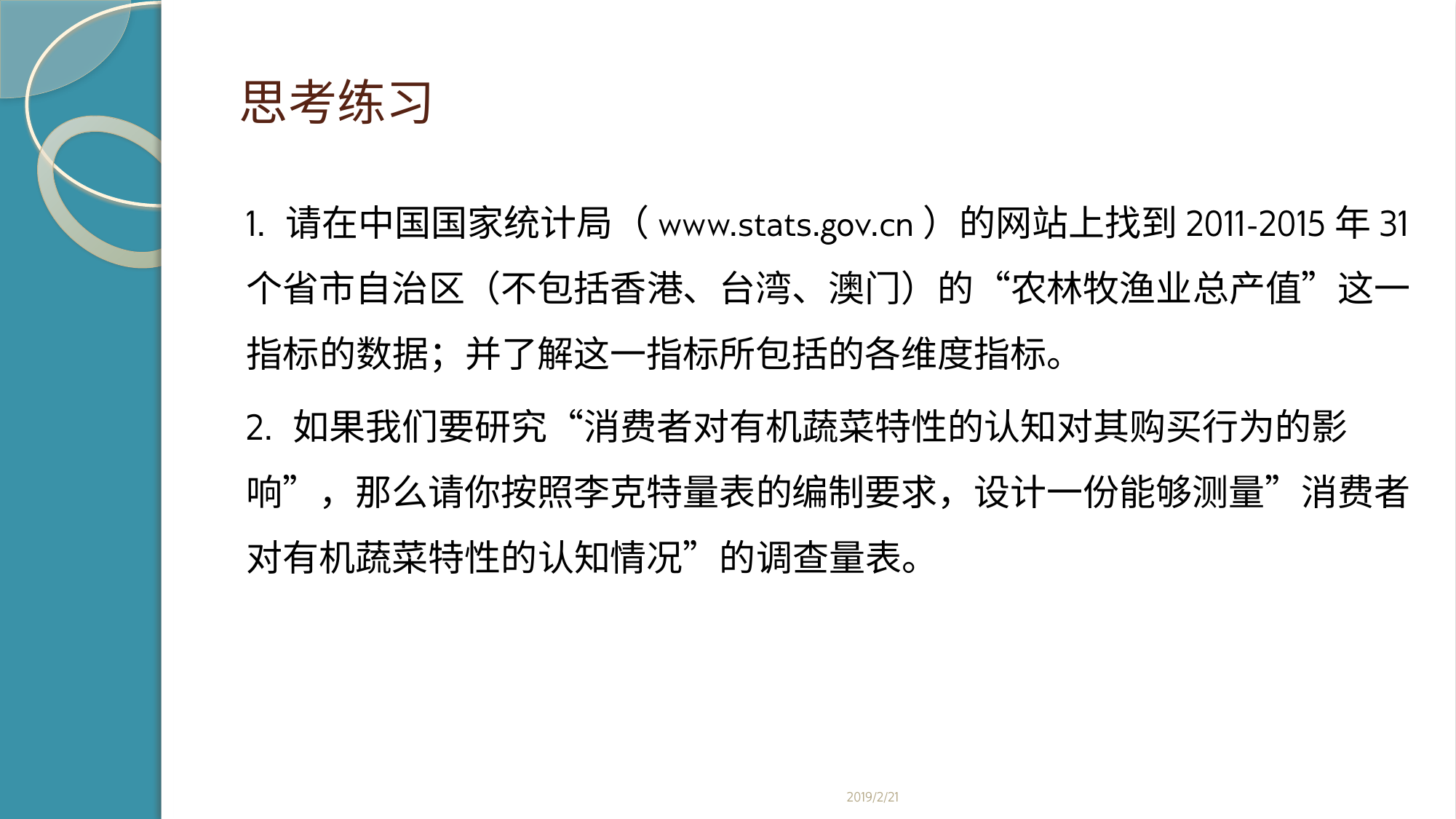

# 思考练习
1. 请在中国国家统计局（www.stats.gov.cn）的网站上找到2011-2015年31个省市自治区（不包括香港、台湾、澳门）的“农林牧渔业总产值”这一指标的数据；并了解这一指标所包括的各维度指标。
2. 如果我们要研究“消费者对有机蔬菜特性的认知对其购买行为的影响”，那么请你按照李克特量表的编制要求，设计一份能够测量”消费者对有机蔬菜特性的认知情况”的调查量表。
2019/2/21